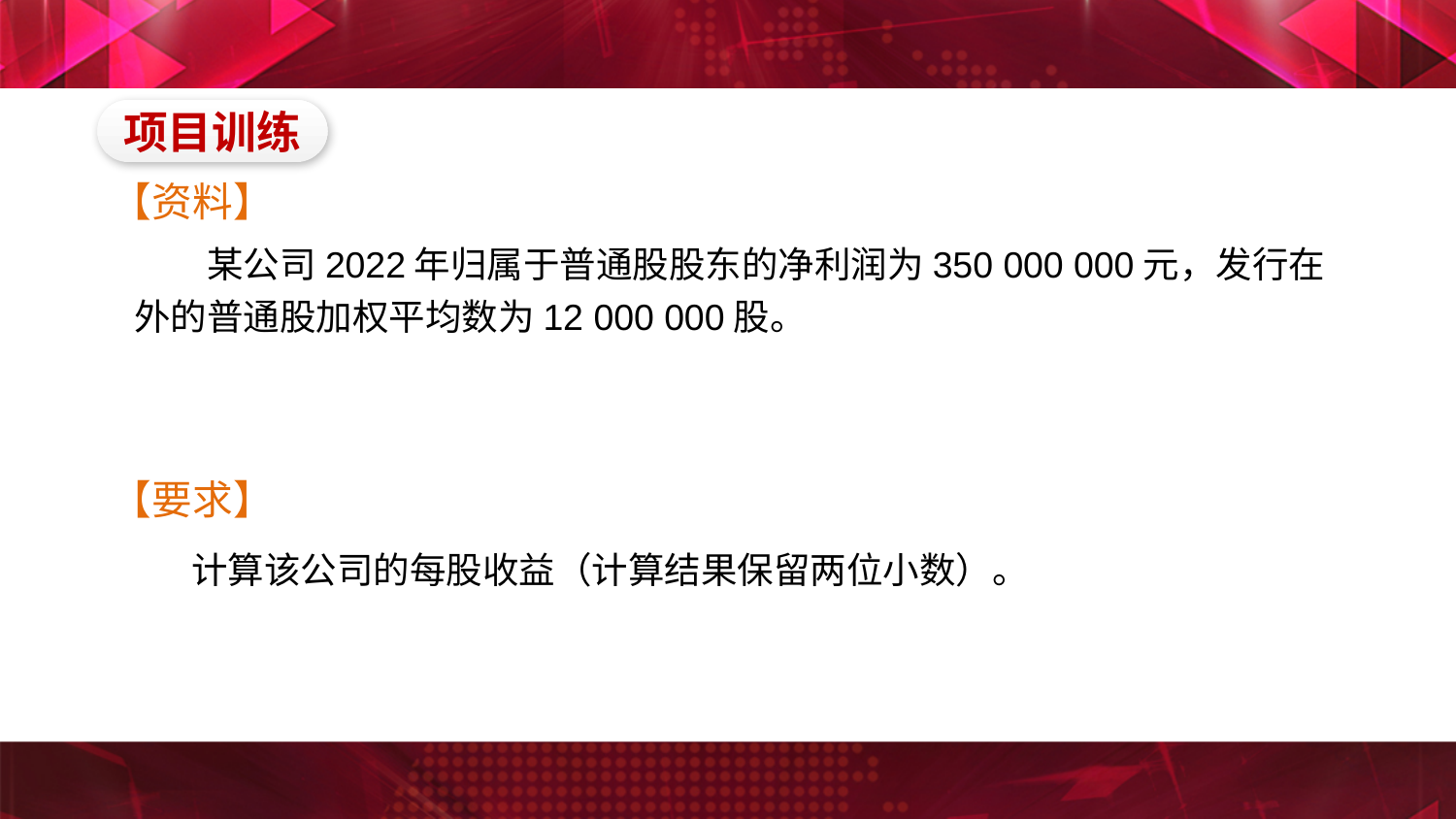

项目训练
【资料】
　　某公司2022年归属于普通股股东的净利润为350 000 000元，发行在外的普通股加权平均数为12 000 000股。
【要求】
　　计算该公司的每股收益（计算结果保留两位小数）。